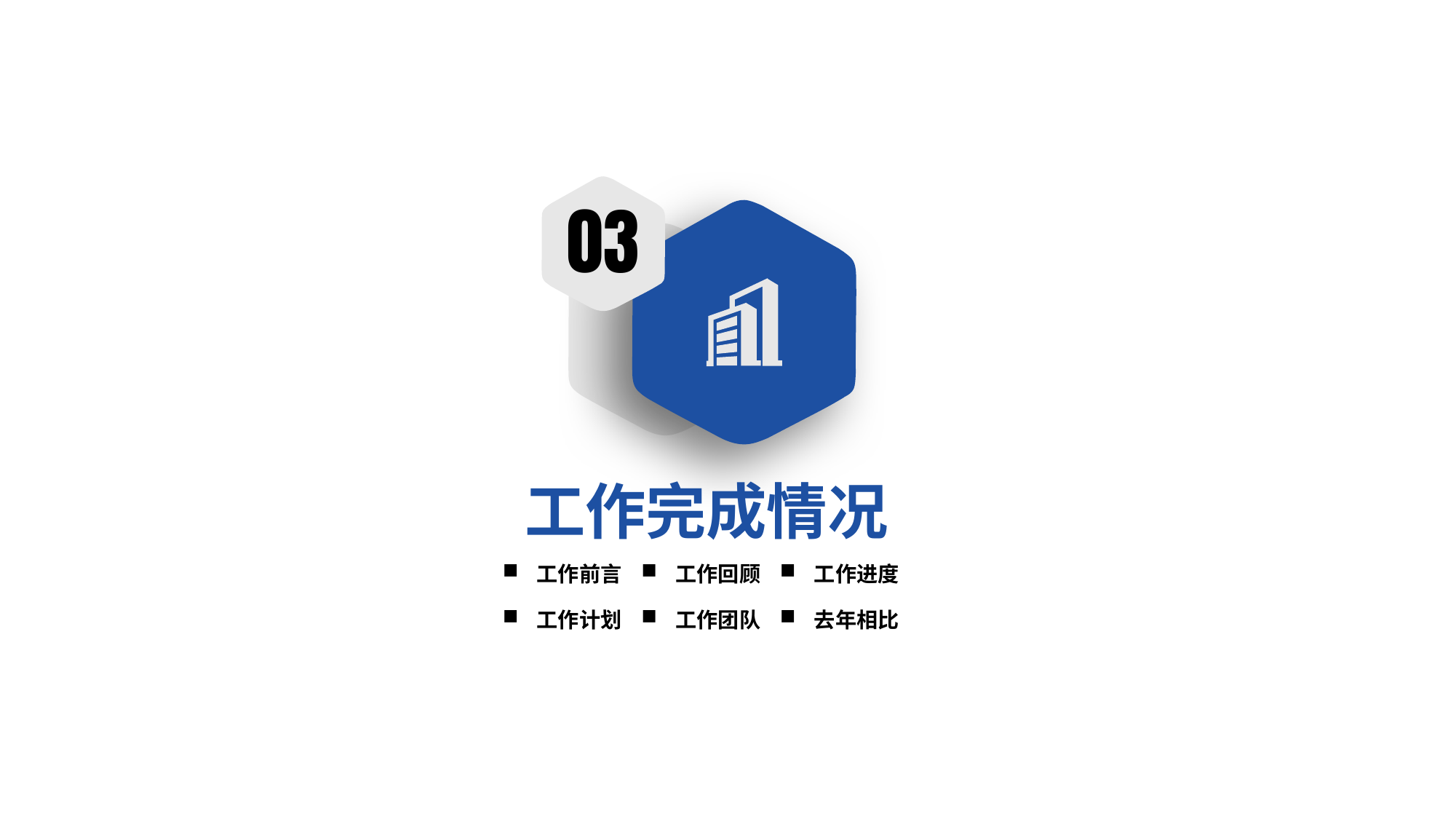

03

工作完成情况
工作前言
工作回顾
工作进度
工作计划
工作团队
去年相比